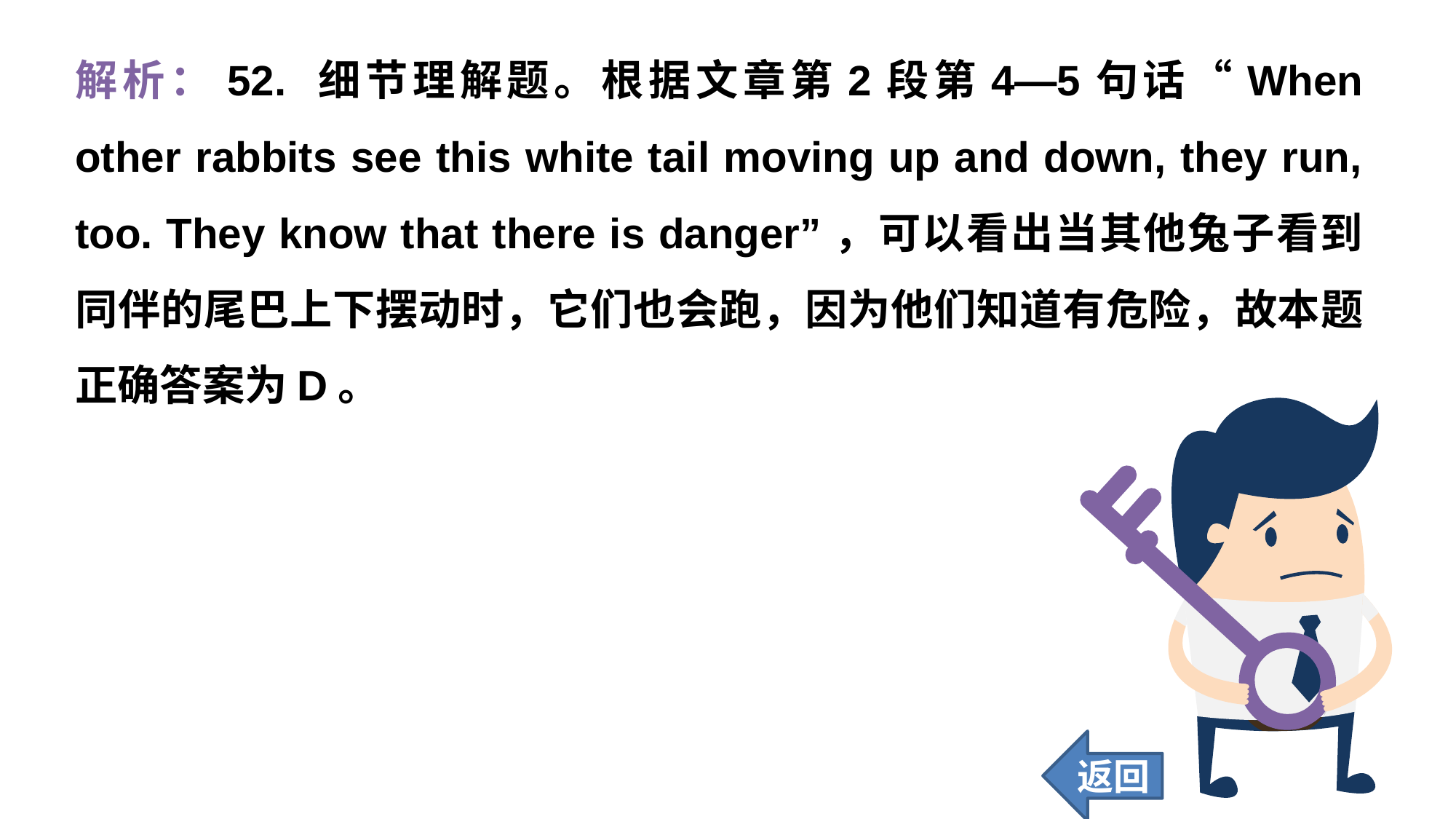

解析：52. 细节理解题。根据文章第2段第4—5句话“When other rabbits see this white tail moving up and down, they run, too. They know that there is danger”，可以看出当其他兔子看到同伴的尾巴上下摆动时，它们也会跑，因为他们知道有危险，故本题正确答案为D。

返回
380